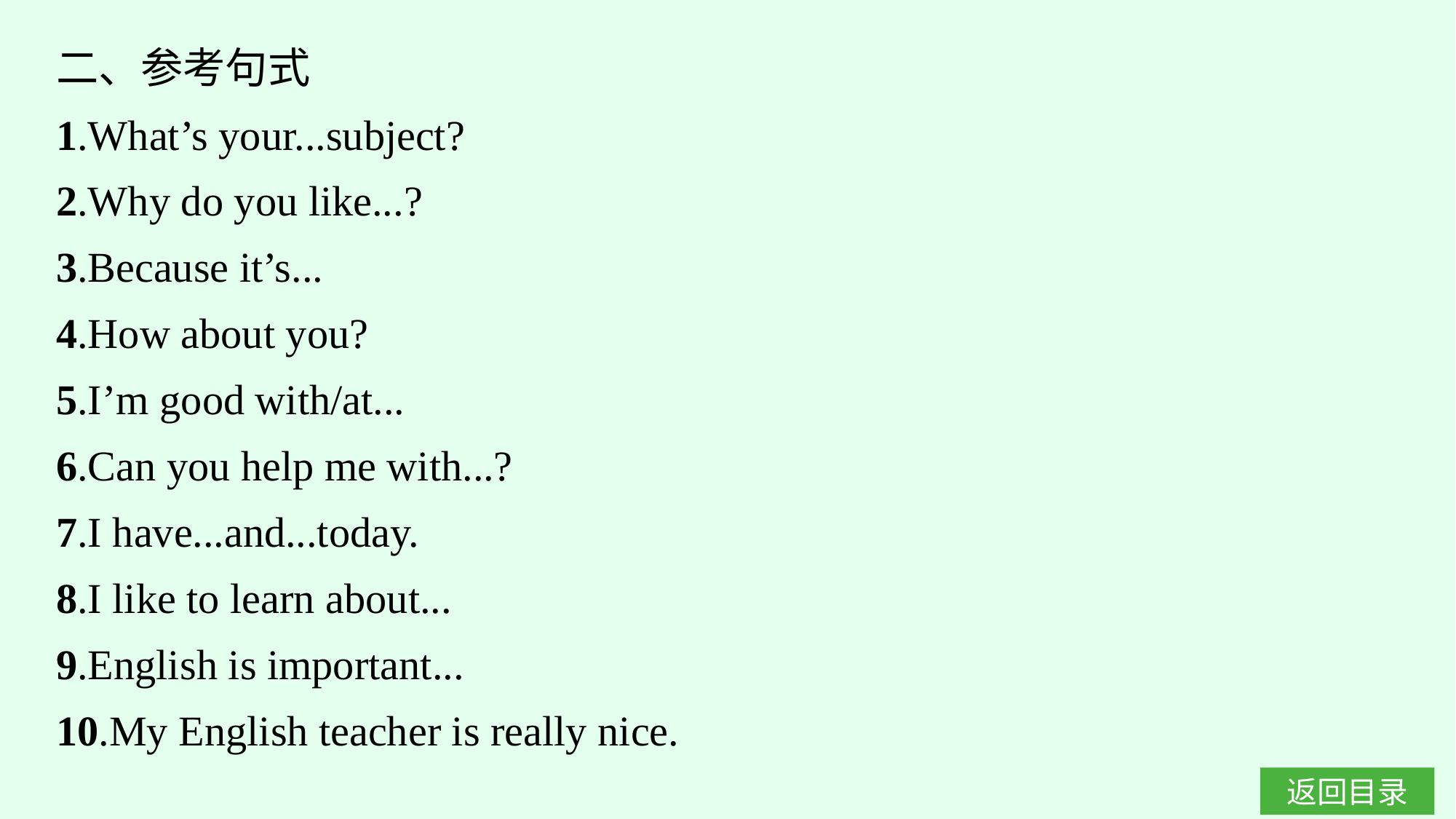

二、参考句式
1.What’s your...subject?
2.Why do you like...?
3.Because it’s...
4.How about you?
5.I’m good with/at...
6.Can you help me with...?
7.I have...and...today.
8.I like to learn about...
9.English is important...
10.My English teacher is really nice.